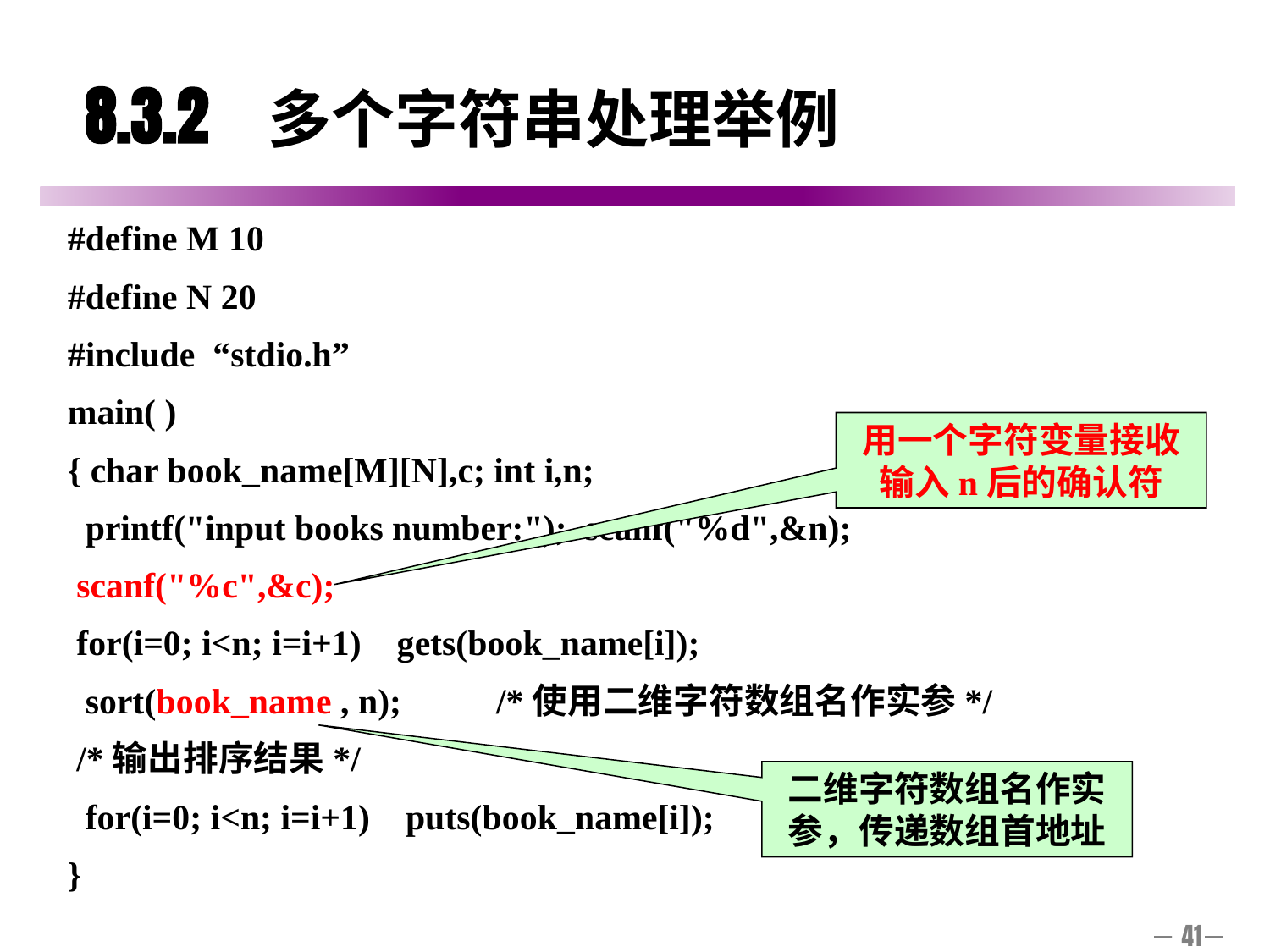

# 8.3.2   多个字符串处理举例
#define M 10
#define N 20
#include  “stdio.h”
main( )
{ char book_name[M][N],c; int i,n;
  printf("input books number:");  scanf("%d",&n);
 scanf("%c",&c);
 for(i=0; i<n; i=i+1)    gets(book_name[i]);
  sort(book_name , n);	/*使用二维字符数组名作实参*/
 /*输出排序结果*/
  for(i=0; i<n; i=i+1)    puts(book_name[i]);
}
用一个字符变量接收输入n后的确认符
二维字符数组名作实参，传递数组首地址
－41－